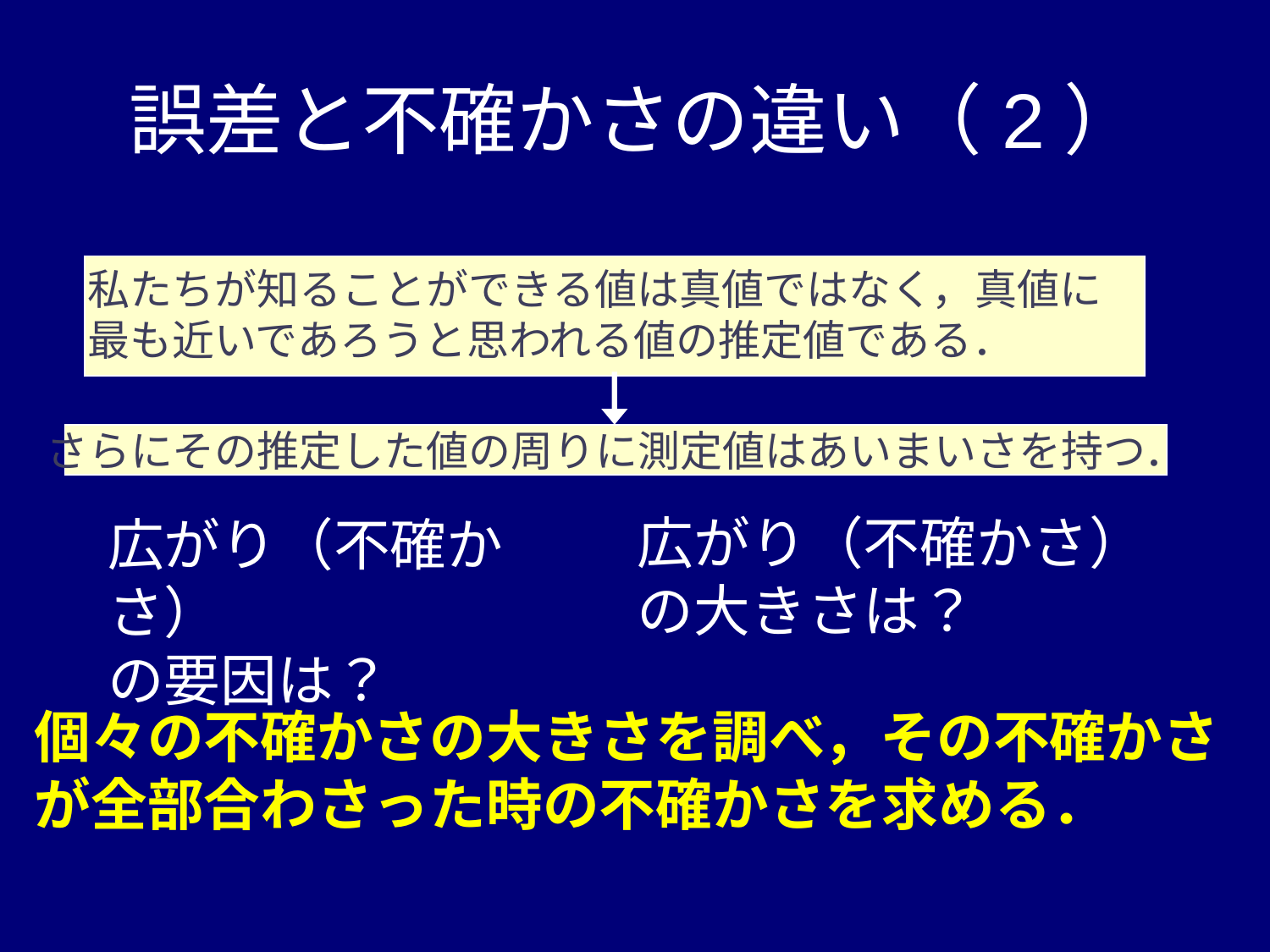

# 誤差と不確かさの違い（2）
私たちが知ることができる値は真値ではなく，真値に最も近いであろうと思われる値の推定値である．

さらにその推定した値の周りに測定値はあいまいさを持つ．
広がり（不確かさ）
の大きさは？
広がり（不確かさ）
の要因は？
個々の不確かさの大きさを調べ，その不確かさが全部合わさった時の不確かさを求める．